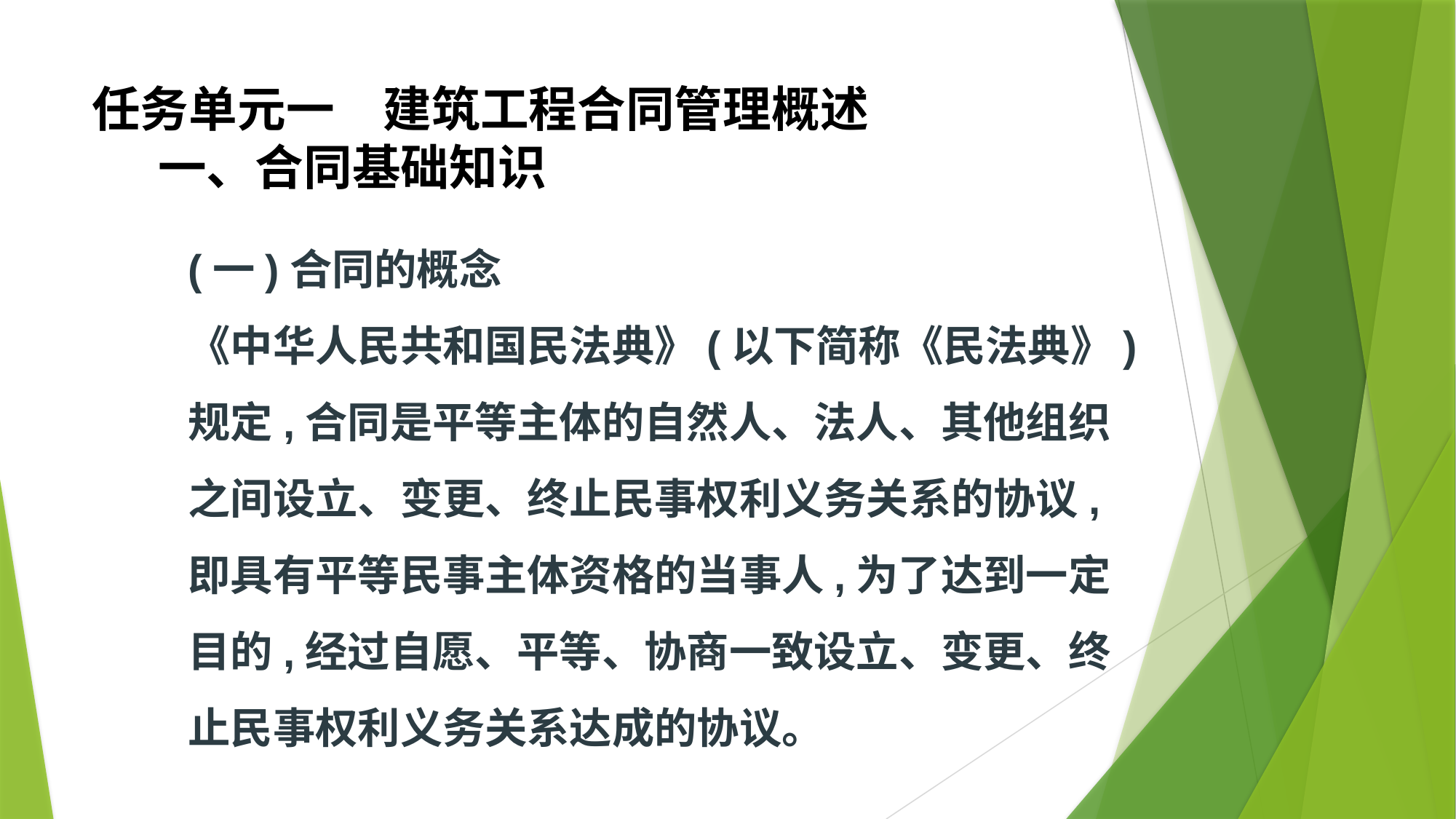

# 任务单元一　建筑工程合同管理概述 一、合同基础知识
(一)合同的概念
《中华人民共和国民法典》(以下简称《民法典》)规定,合同是平等主体的自然人、法人、其他组织之间设立、变更、终止民事权利义务关系的协议,即具有平等民事主体资格的当事人,为了达到一定目的,经过自愿、平等、协商一致设立、变更、终止民事权利义务关系达成的协议。